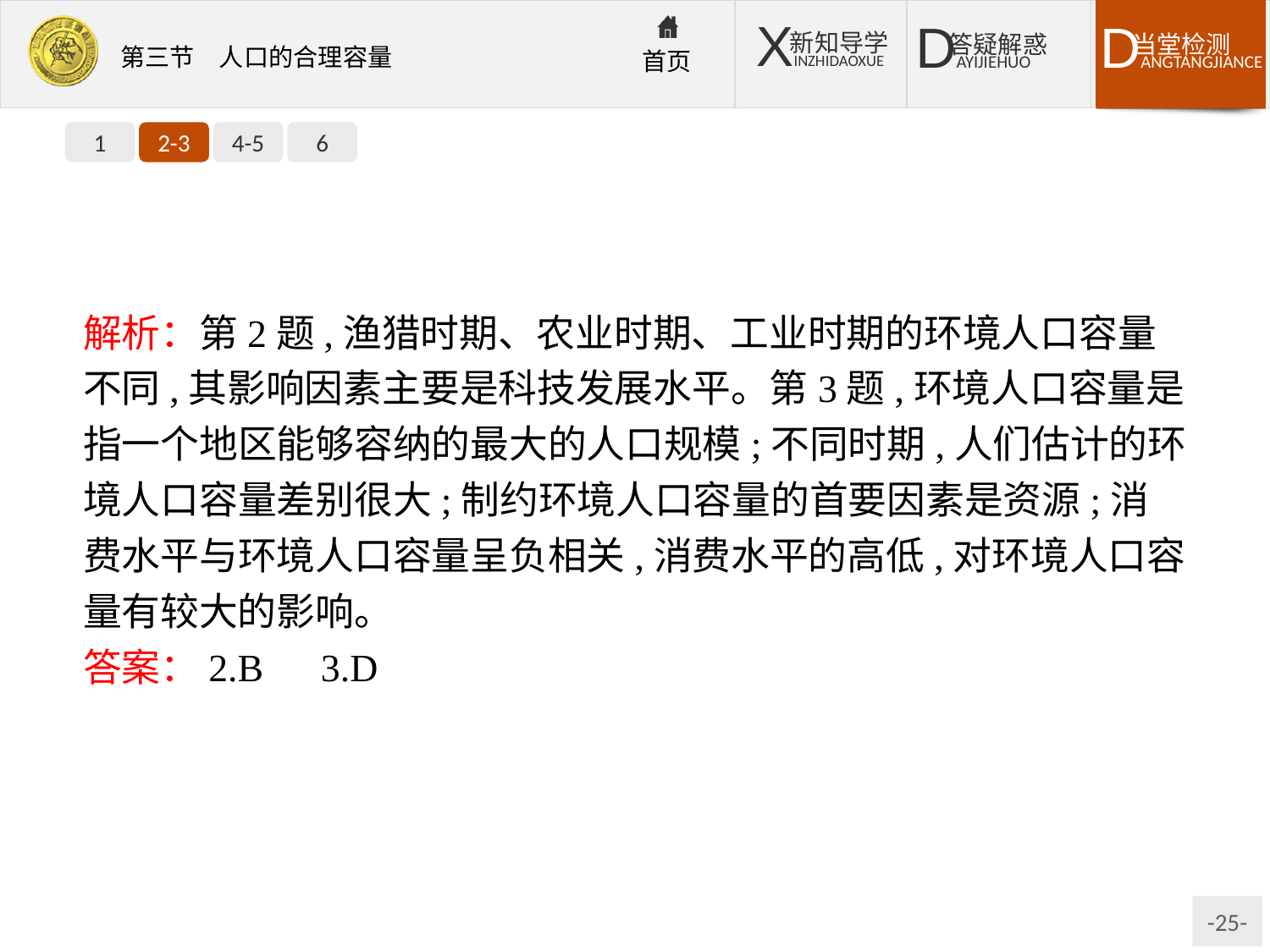

1
2-3
4-5
6
解析：第2题,渔猎时期、农业时期、工业时期的环境人口容量不同,其影响因素主要是科技发展水平。第3题,环境人口容量是指一个地区能够容纳的最大的人口规模;不同时期,人们估计的环境人口容量差别很大;制约环境人口容量的首要因素是资源;消费水平与环境人口容量呈负相关,消费水平的高低,对环境人口容量有较大的影响。
答案：2.B　3.D